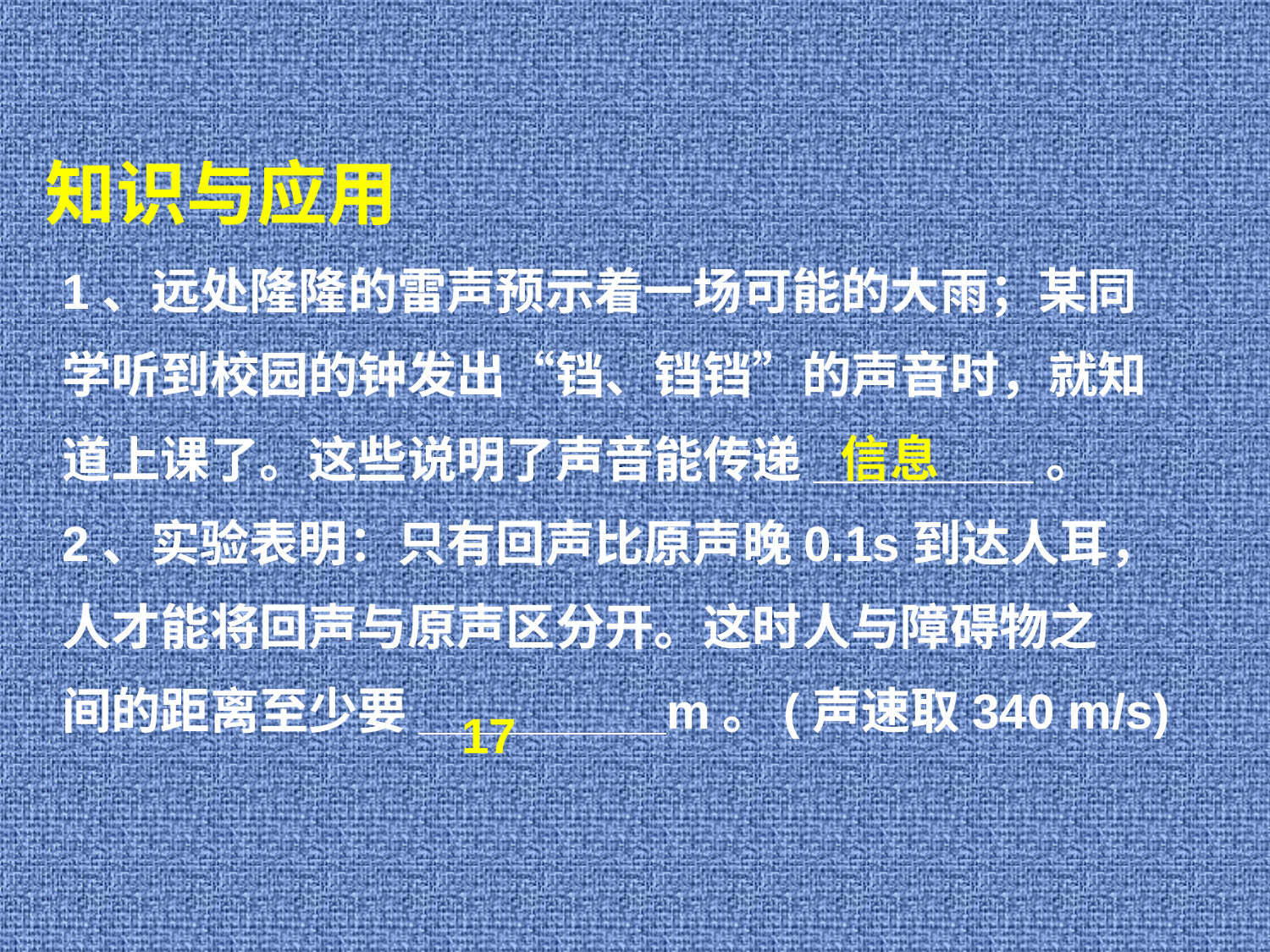

知识与应用
1、远处隆隆的雷声预示着一场可能的大雨；某同
学听到校园的钟发出“铛、铛铛”的声音时，就知
道上课了。这些说明了声音能传递________。
2、实验表明：只有回声比原声晚0.1s到达人耳，
人才能将回声与原声区分开。这时人与障碍物之
间的距离至少要_________m。(声速取340 m/s)
信息
17